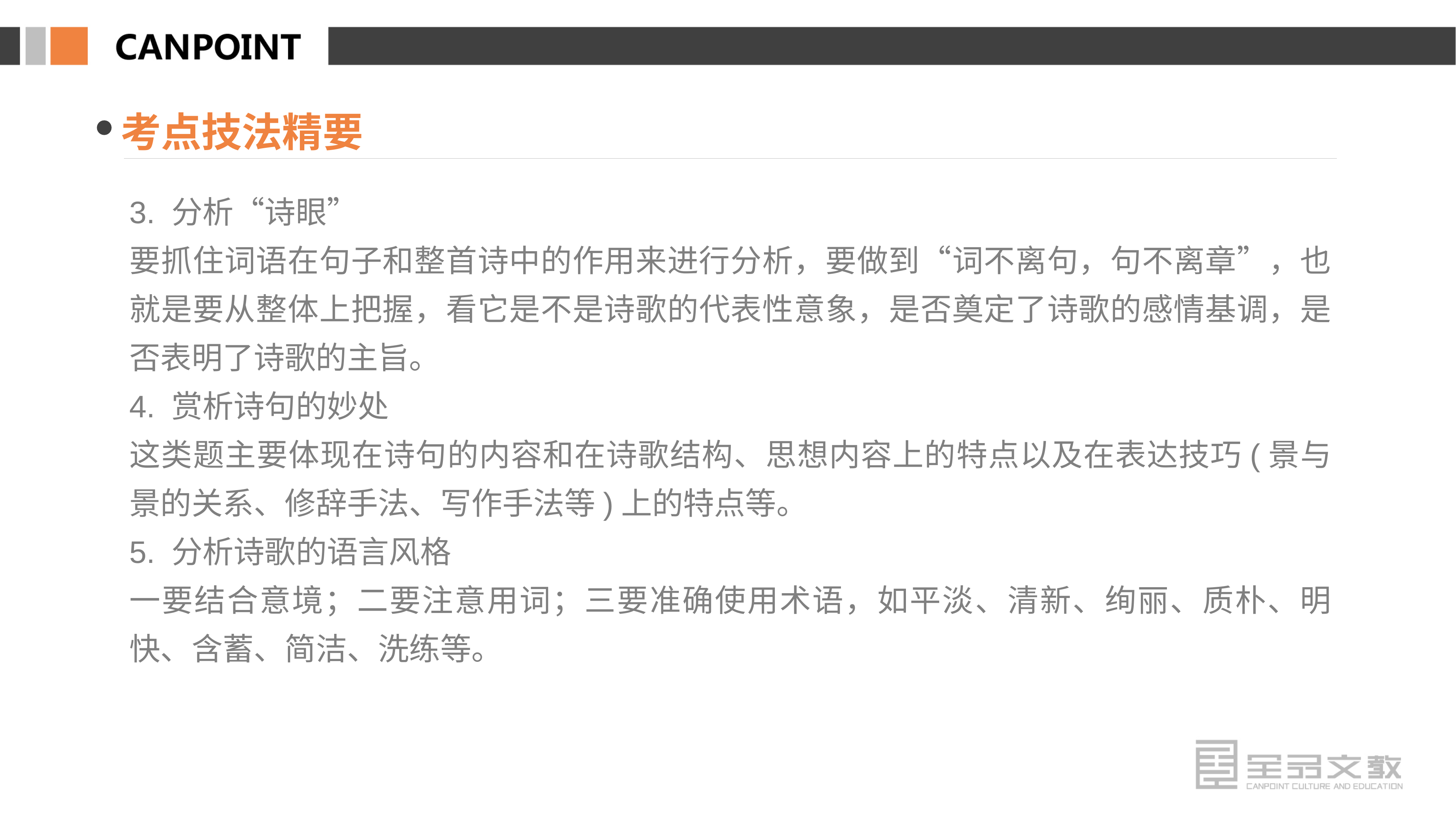

考点技法精要

3. 分析“诗眼”
要抓住词语在句子和整首诗中的作用来进行分析，要做到“词不离句，句不离章”，也就是要从整体上把握，看它是不是诗歌的代表性意象，是否奠定了诗歌的感情基调，是否表明了诗歌的主旨。
4. 赏析诗句的妙处
这类题主要体现在诗句的内容和在诗歌结构、思想内容上的特点以及在表达技巧(景与景的关系、修辞手法、写作手法等)上的特点等。
5. 分析诗歌的语言风格
一要结合意境；二要注意用词；三要准确使用术语，如平淡、清新、绚丽、质朴、明快、含蓄、简洁、洗练等。